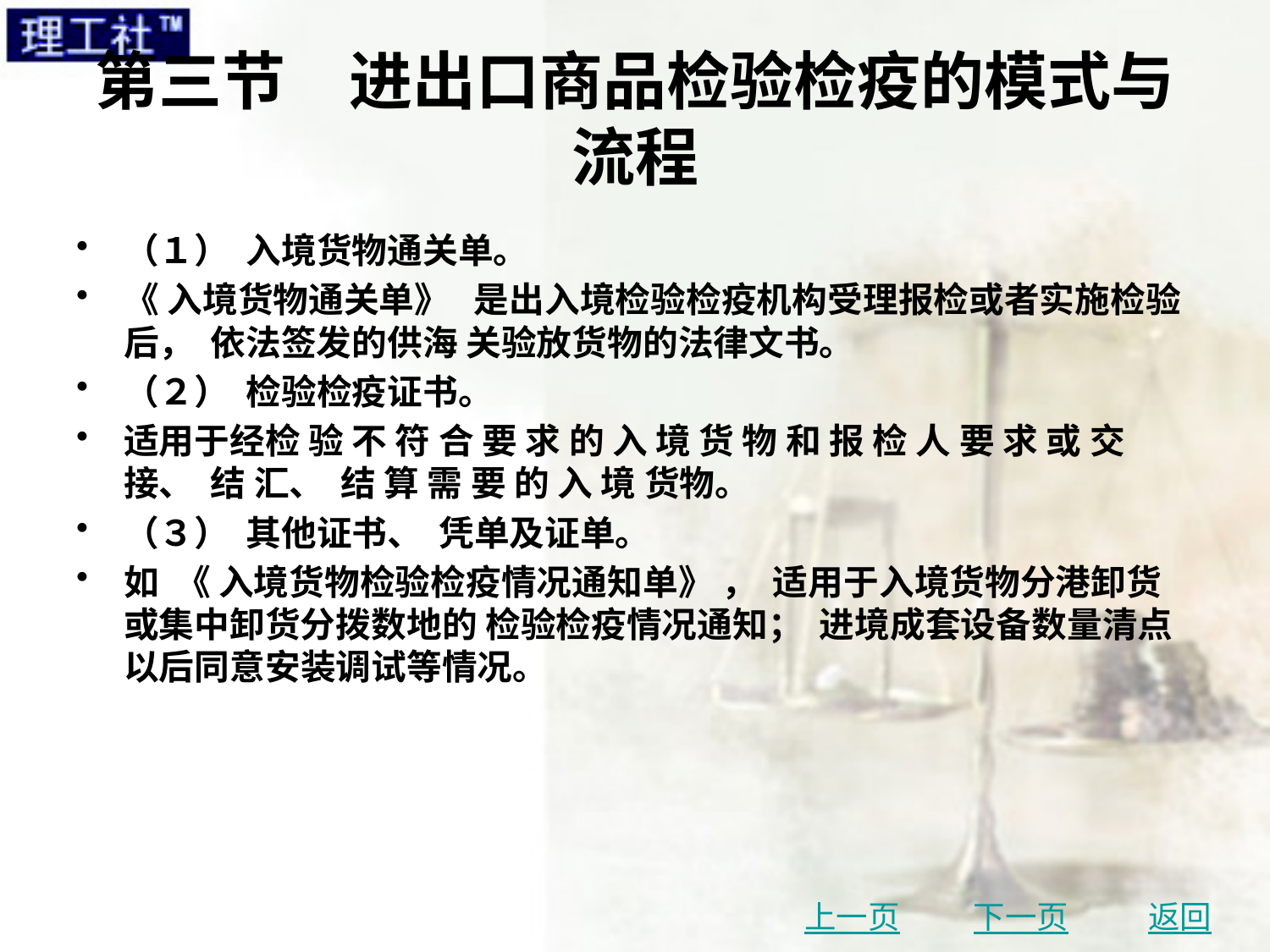

# 第三节　进出口商品检验检疫的模式与流程
（１）  入境货物通关单。
《 入境货物通关单》   是出入境检验检疫机构受理报检或者实施检验后，  依法签发的供海 关验放货物的法律文书。
（２）  检验检疫证书。
适用于经检 验 不 符 合 要 求 的 入 境 货 物 和 报 检 人 要 求 或 交 接、  结 汇、  结 算 需 要 的 入 境 货物。
（３）  其他证书、  凭单及证单。
如  《 入境货物检验检疫情况通知单》 ，  适用于入境货物分港卸货或集中卸货分拨数地的 检验检疫情况通知；  进境成套设备数量清点以后同意安装调试等情况。
上一页
下一页
返回